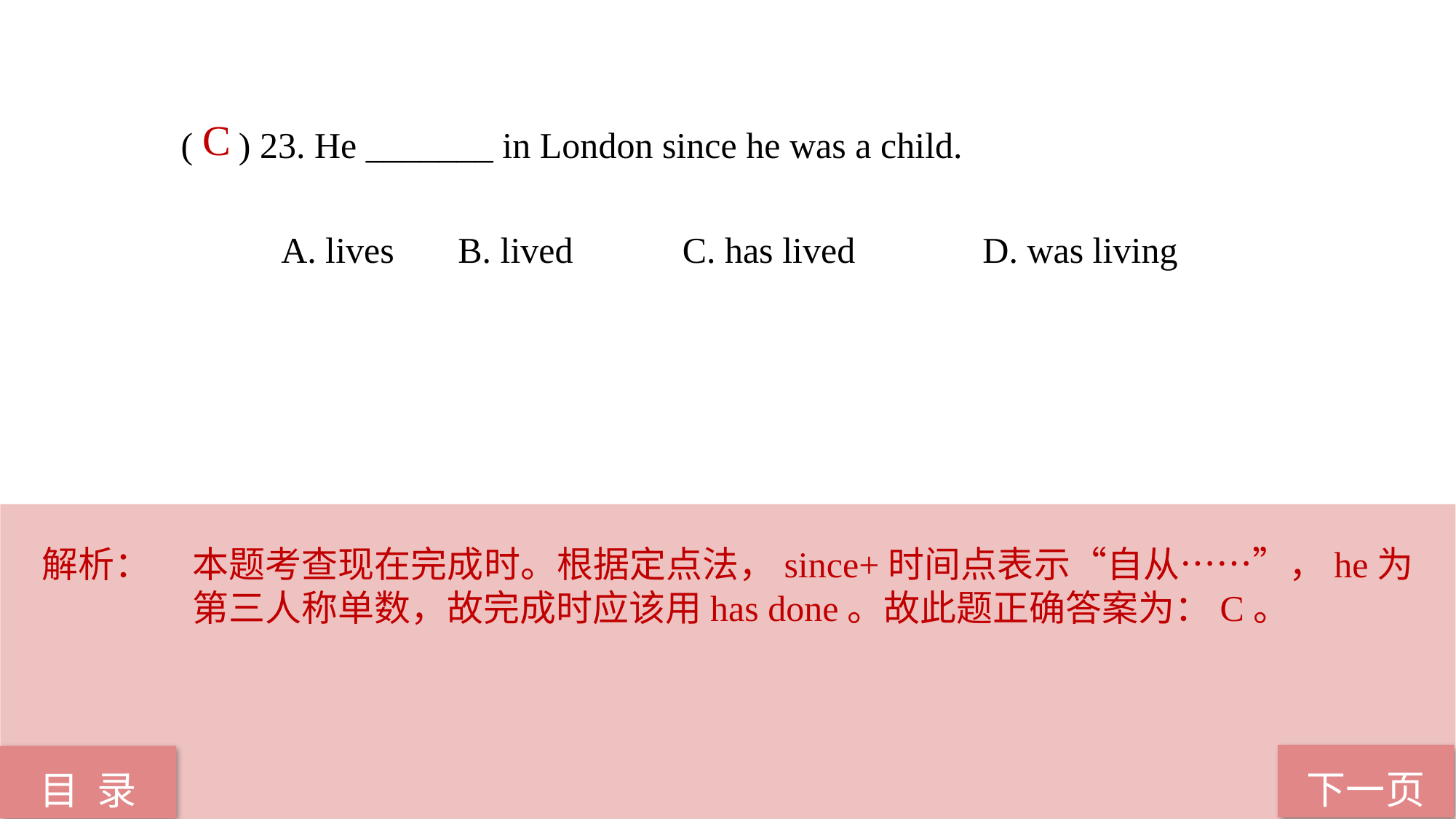

C
(     ) 23. He _______ in London since he was a child.

           A. lives       B. lived            C. has lived              D. was living
解析：	本题考查现在完成时。根据定点法，since+时间点表示“自从……”，he为第三人称单数，故完成时应该用has done。故此题正确答案为：C。